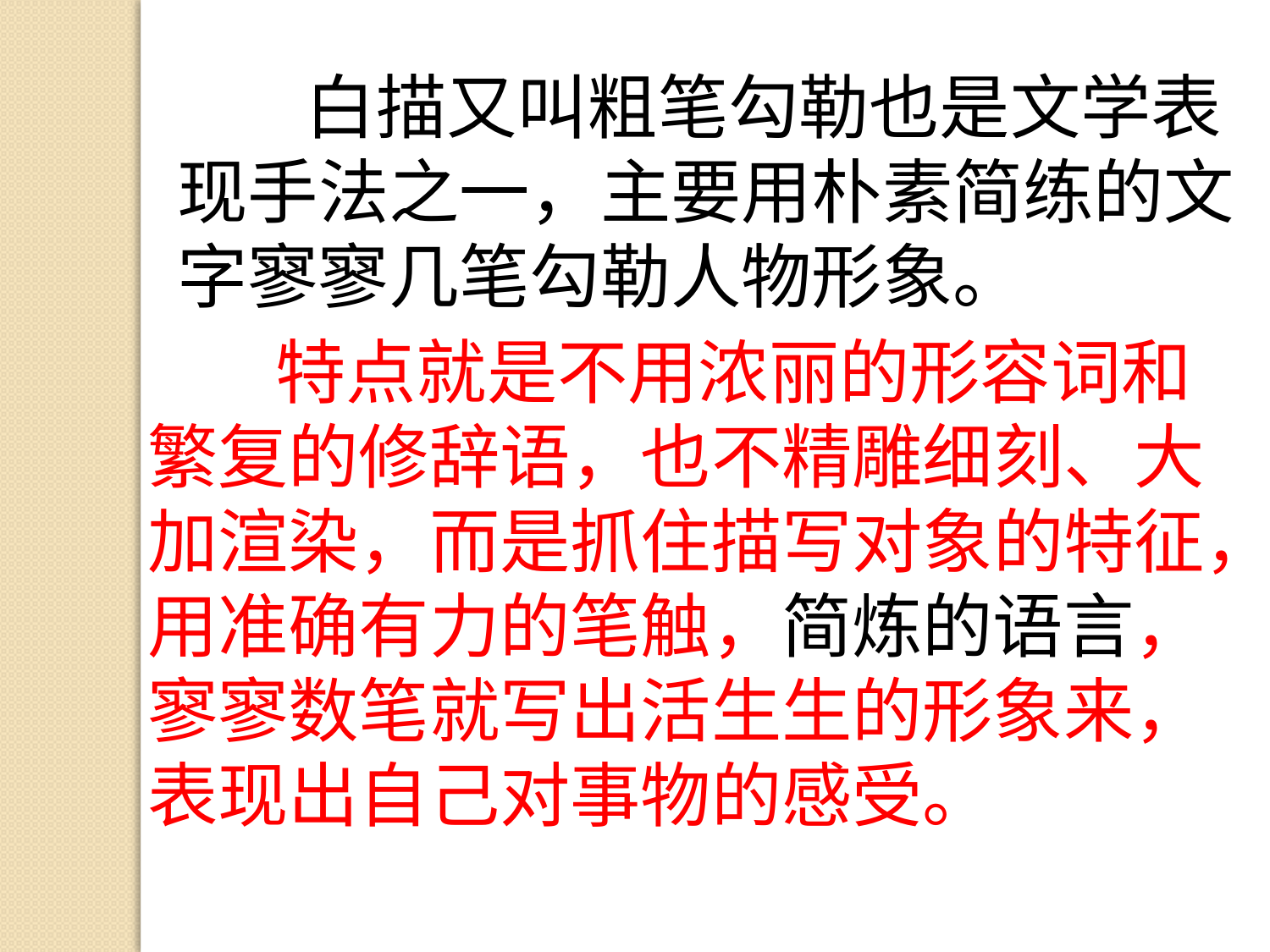

白描又叫粗笔勾勒也是文学表现手法之一，主要用朴素简练的文字寥寥几笔勾勒人物形象。
       特点就是不用浓丽的形容词和繁复的修辞语，也不精雕细刻、大加渲染，而是抓住描写对象的特征，用准确有力的笔触，简炼的语言，寥寥数笔就写出活生生的形象来，表现出自己对事物的感受。